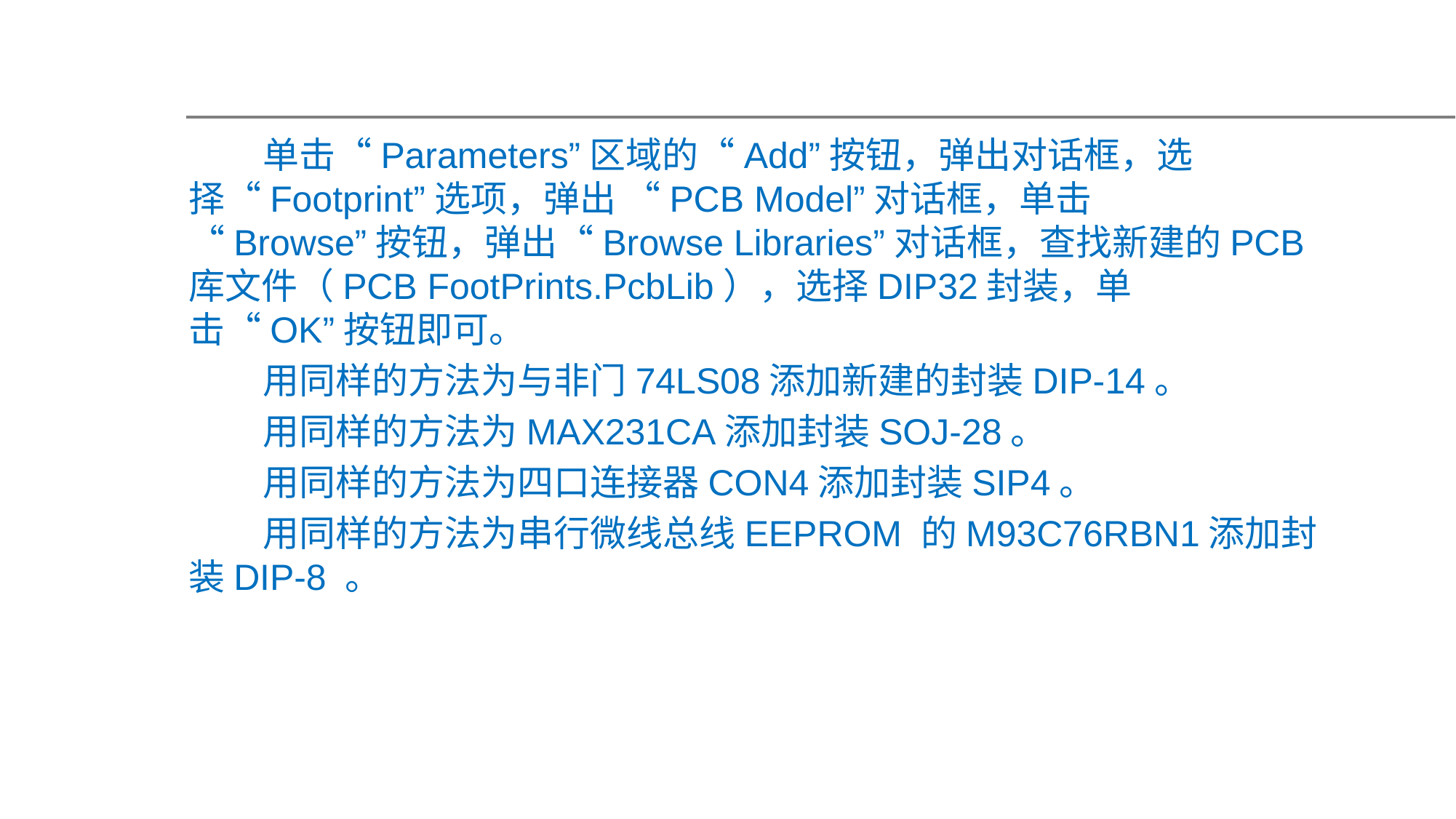

单击“Parameters”区域的“Add”按钮，弹出对话框，选择“Footprint”选项，弹出 “PCB Model”对话框，单击 “Browse”按钮，弹出“Browse Libraries”对话框，查找新建的PCB库文件（PCB FootPrints.PcbLib），选择DIP32封装，单击“OK”按钮即可。
用同样的方法为与非门74LS08添加新建的封装DIP-14。
用同样的方法为MAX231CA添加封装SOJ-28。
用同样的方法为四口连接器CON4添加封装SIP4。
用同样的方法为串行微线总线EEPROM 的M93C76RBN1添加封装DIP-8 。